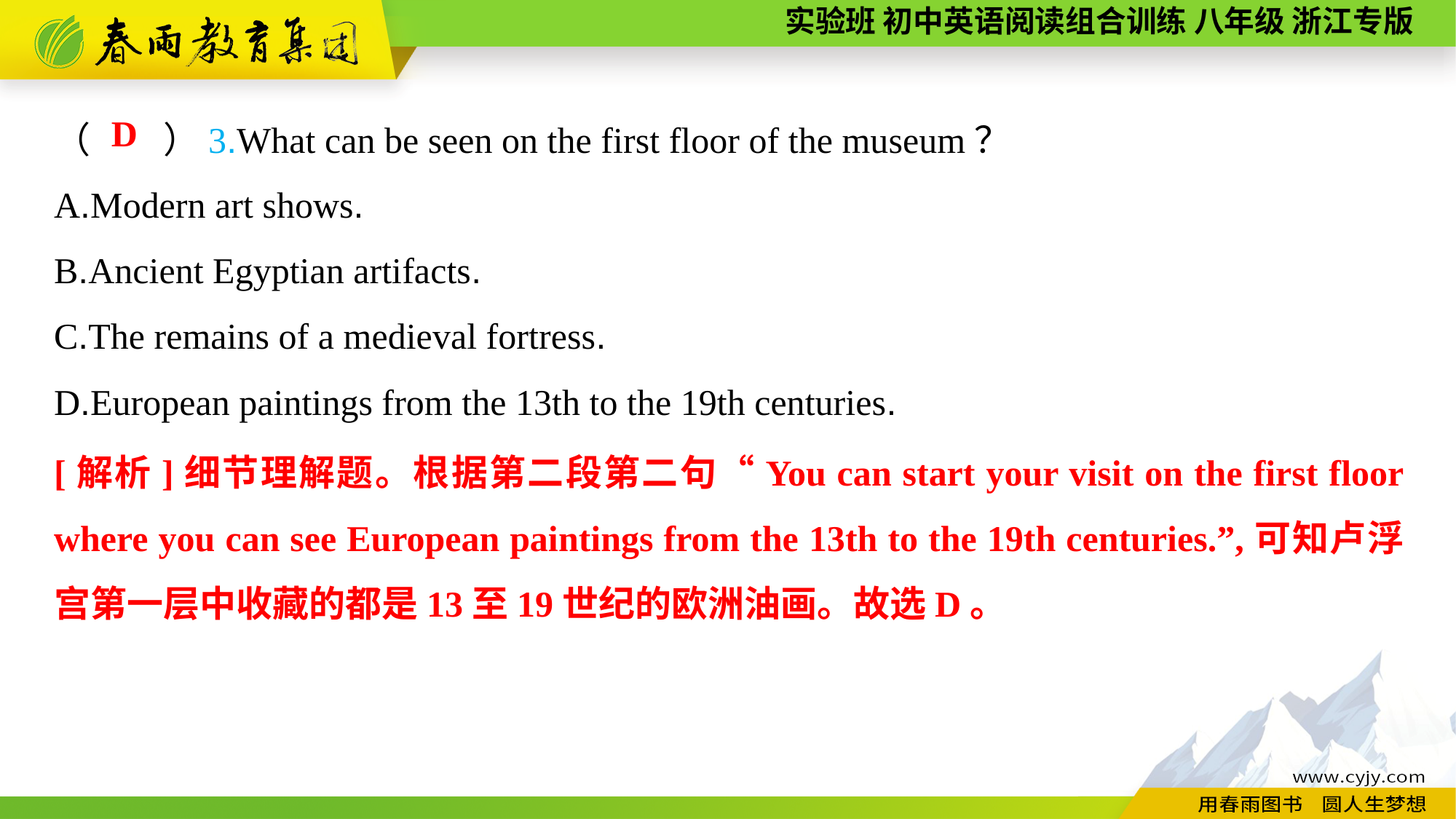

（　　）3.What can be seen on the first floor of the museum？
A.Modern art shows.
B.Ancient Egyptian artifacts.
C.The remains of a medieval fortress.
D.European paintings from the 13th to the 19th centuries.
D
[解析]细节理解题。根据第二段第二句“You can start your visit on the first floor where you can see European paintings from the 13th to the 19th centuries.”,可知卢浮宫第一层中收藏的都是13至19世纪的欧洲油画。故选D。